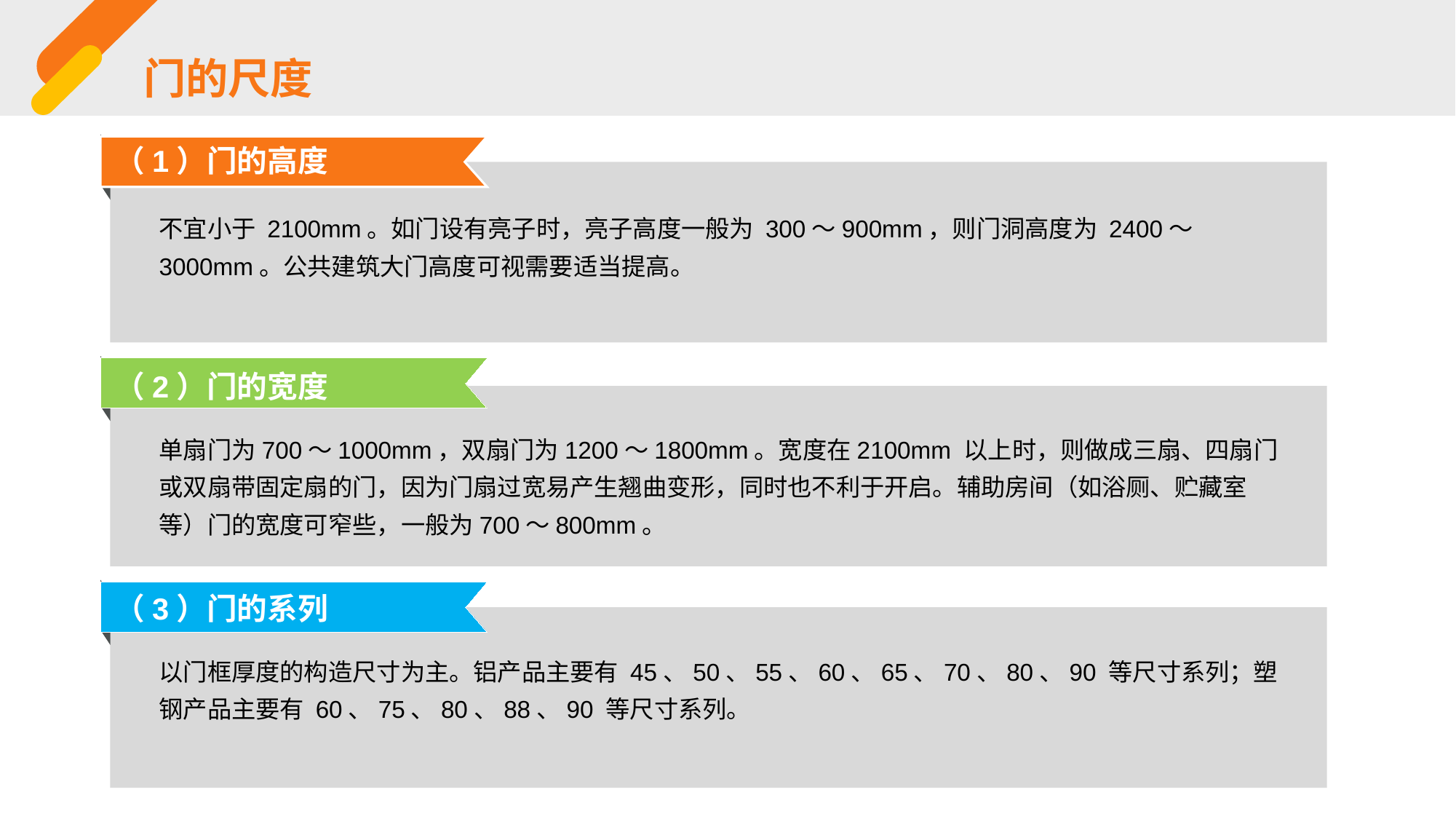

门的尺度

（1）门的高度

不宜小于 2100mm。如门设有亮子时，亮子高度一般为 300～900mm，则门洞高度为 2400～3000mm。公共建筑大门高度可视需要适当提高。

（2）门的宽度

单扇门为700～1000mm，双扇门为1200～1800mm。宽度在2100mm 以上时，则做成三扇、四扇门或双扇带固定扇的门，因为门扇过宽易产生翘曲变形，同时也不利于开启。辅助房间（如浴厕、贮藏室等）门的宽度可窄些，一般为700～800mm。

（3）门的系列

以门框厚度的构造尺寸为主。铝产品主要有 45、50、55、60、65、70、80、90 等尺寸系列；塑钢产品主要有 60、75、80、88、90 等尺寸系列。